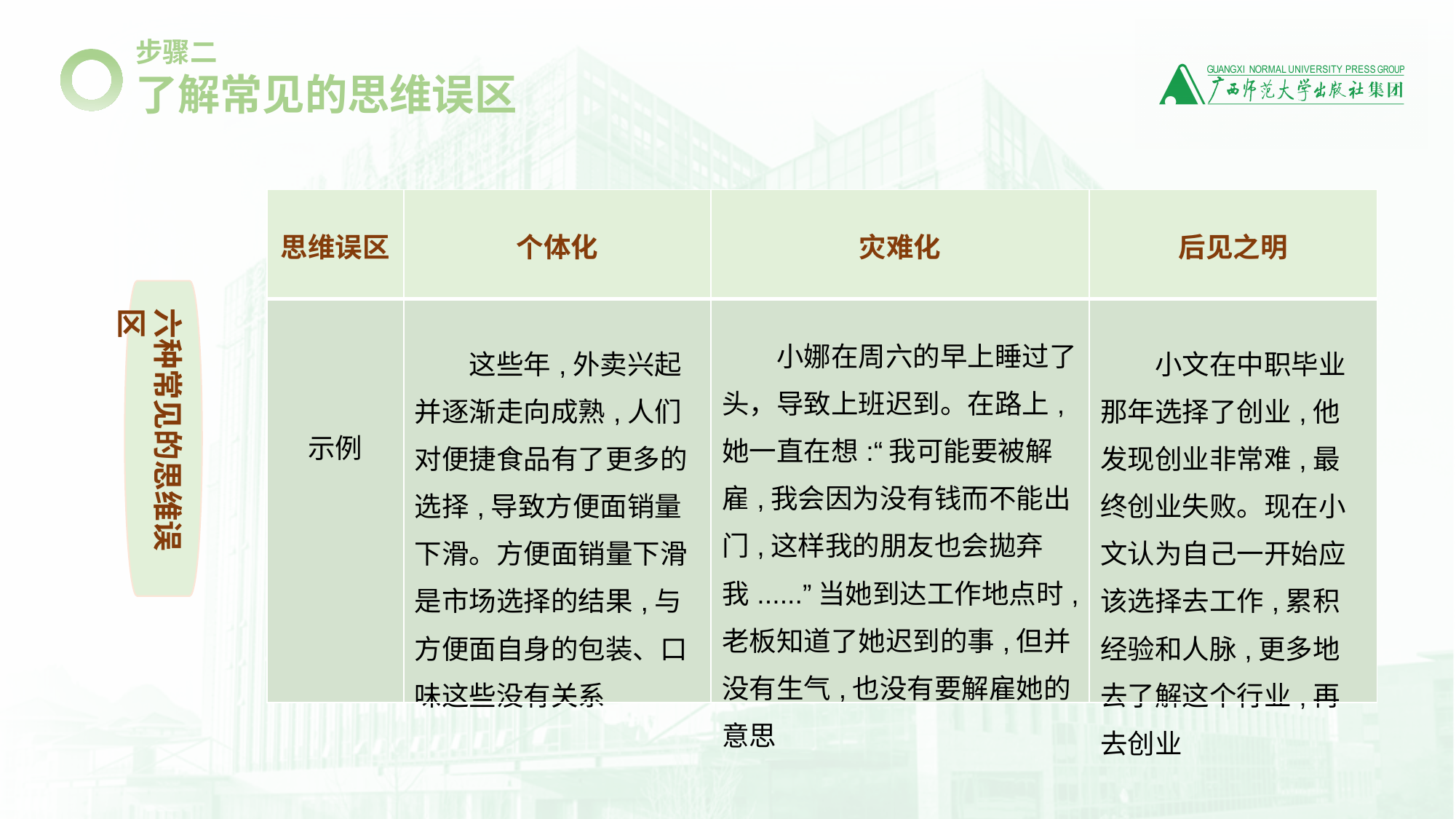

步骤二
了解常见的思维误区

| 思维误区 | 个体化 | 灾难化 | 后见之明 |
| --- | --- | --- | --- |
| 示例 | 这些年,外卖兴起并逐渐走向成熟,人们对便捷食品有了更多的选择,导致方便面销量下滑。方便面销量下滑是市场选择的结果,与方便面自身的包装、口味这些没有关系 | 小娜在周六的早上睡过了头，导致上班迟到。在路上,她一直在想:“我可能要被解雇,我会因为没有钱而不能出门,这样我的朋友也会拋弃我......”当她到达工作地点时,老板知道了她迟到的事,但并没有生气,也没有要解雇她的意思 | 小文在中职毕业那年选择了创业,他发现创业非常难,最终创业失败。现在小文认为自己一开始应该选择去工作,累积经验和人脉,更多地去了解这个行业,再去创业 |

六种常见的思维误区